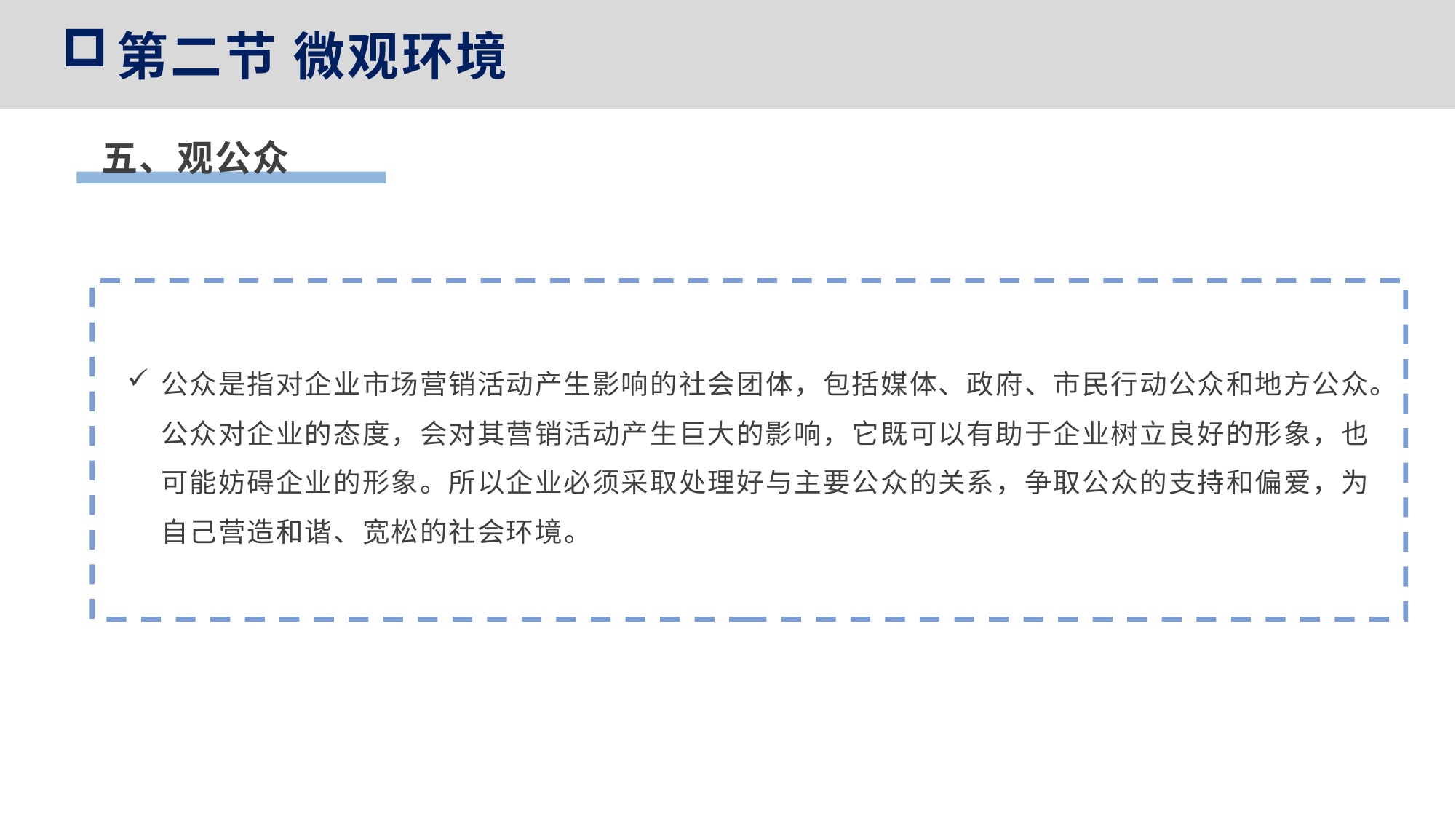

第二节 微观环境
五、观公众

公众是指对企业市场营销活动产生影响的社会团体，包括媒体、政府、市民行动公众和地方公众。公众对企业的态度，会对其营销活动产生巨大的影响，它既可以有助于企业树立良好的形象，也可能妨碍企业的形象。所以企业必须采取处理好与主要公众的关系，争取公众的支持和偏爱，为自己营造和谐、宽松的社会环境。